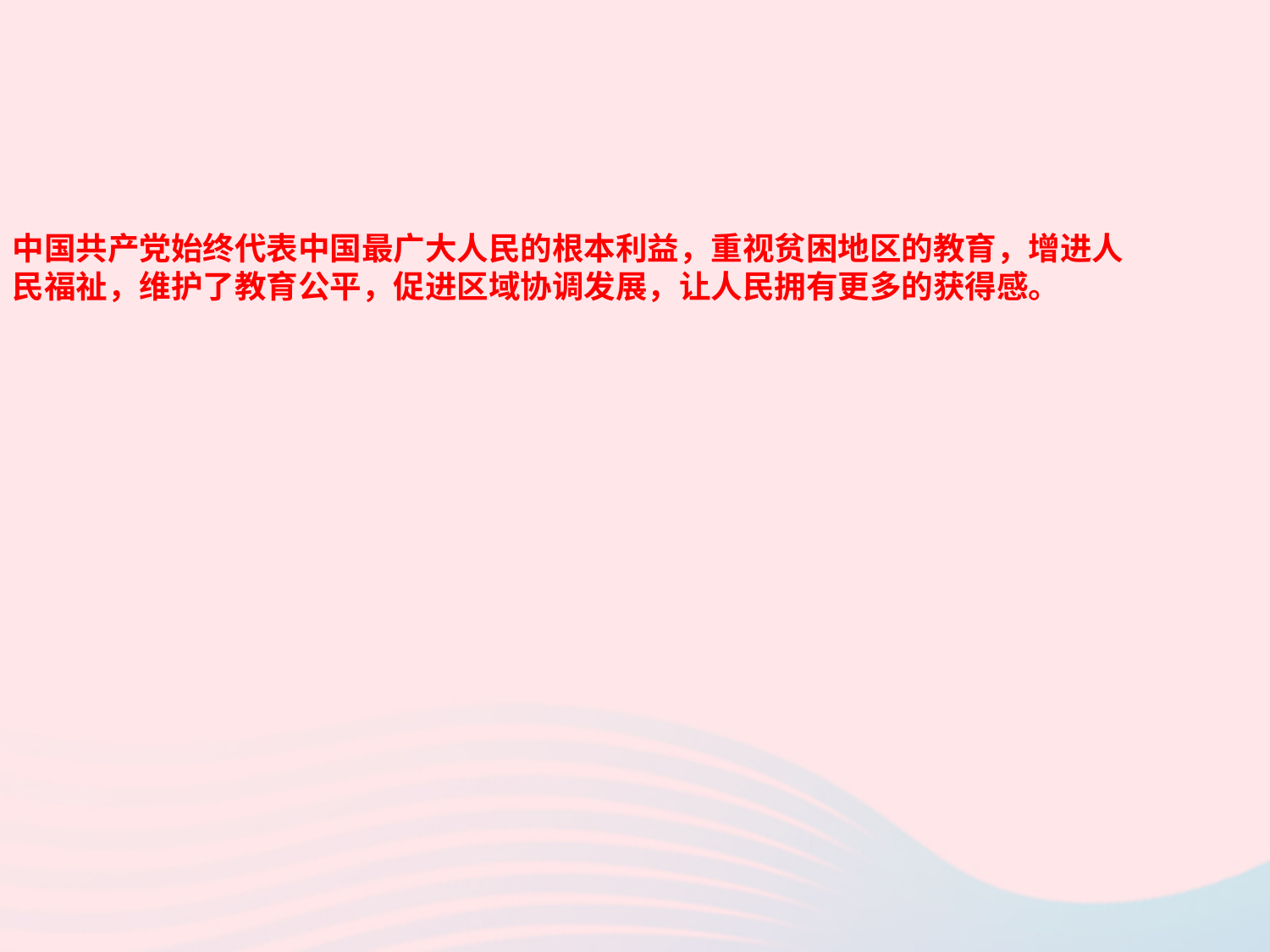

中国共产党始终代表中国最广大人民的根本利益，重视贫困地区的教育，增进人民福祉，维护了教育公平，促进区域协调发展，让人民拥有更多的获得感。